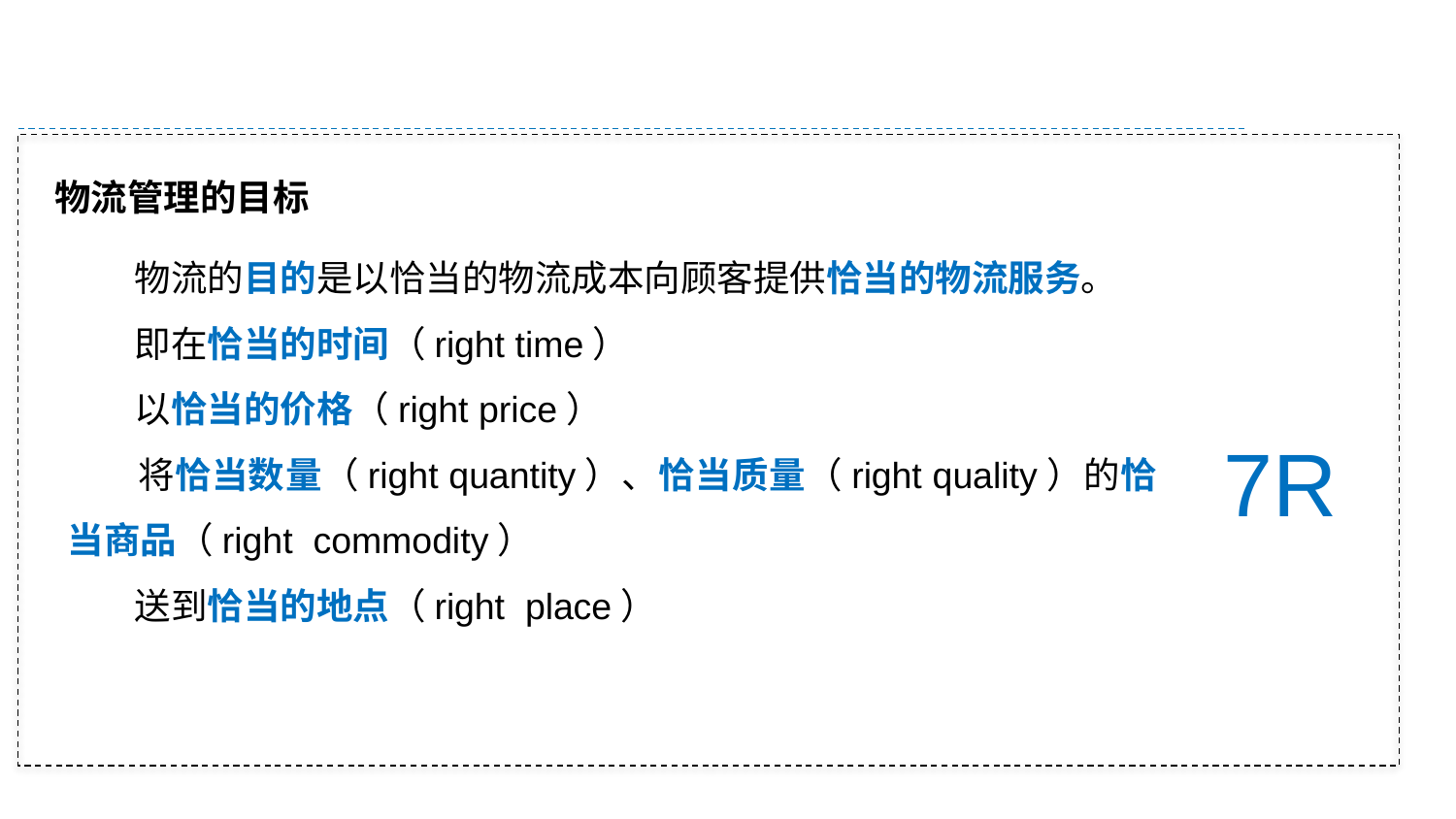

物流管理的目标
       物流的目的是以恰当的物流成本向顾客提供恰当的物流服务。
       即在恰当的时间（right time）
       以恰当的价格（right price）
       将恰当数量（right quantity）、恰当质量（right quality）的恰当商品（right  commodity）
       送到恰当的地点（right  place）
7R